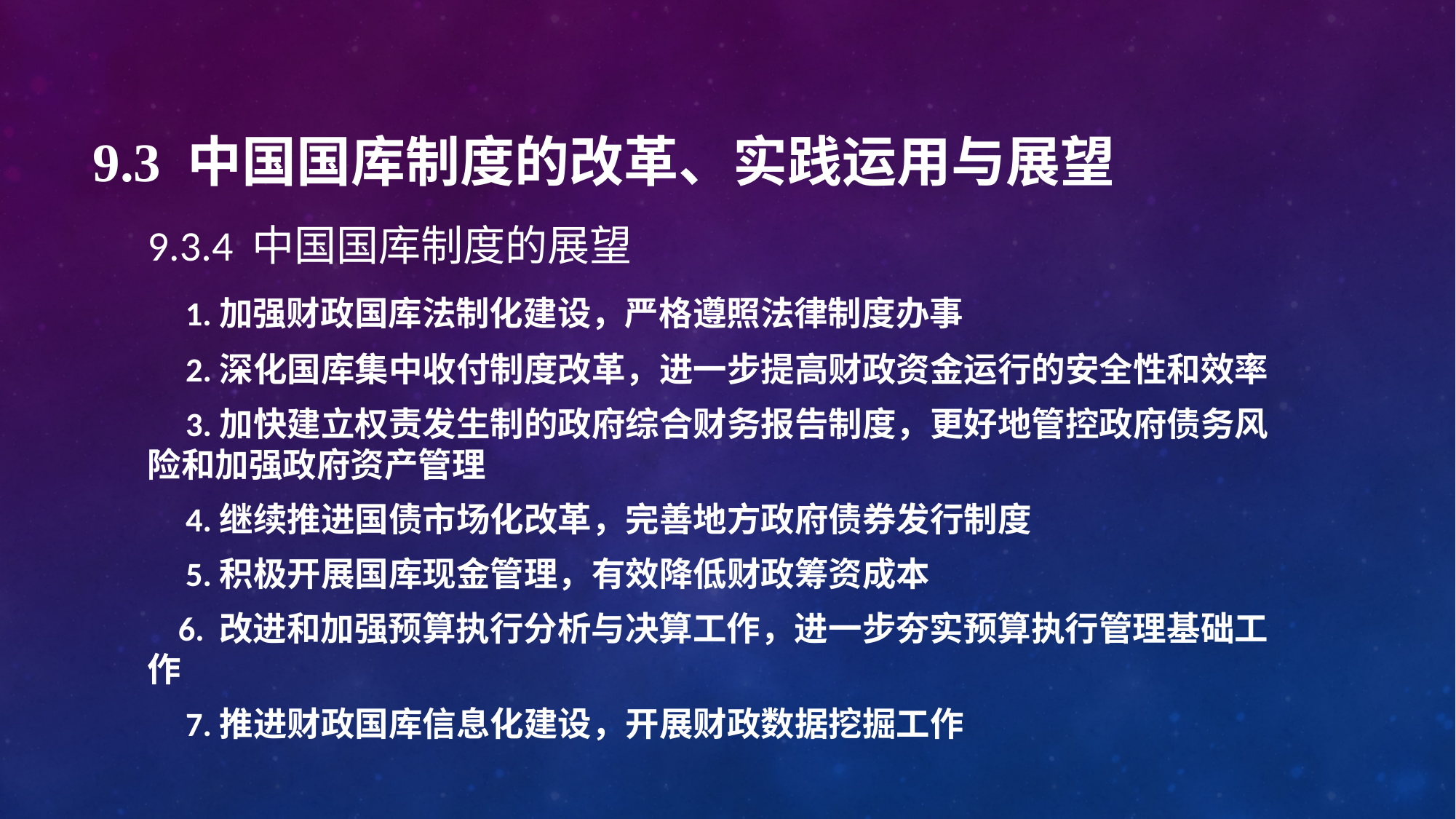

# 9.3 中国国库制度的改革、实践运用与展望
9.3.4 中国国库制度的展望
    1.加强财政国库法制化建设，严格遵照法律制度办事
     2.深化国库集中收付制度改革，进一步提高财政资金运行的安全性和效率
     3.加快建立权责发生制的政府综合财务报告制度，更好地管控政府债务风险和加强政府资产管理
     4.继续推进国债市场化改革，完善地方政府债券发行制度
     5.积极开展国库现金管理，有效降低财政筹资成本
    6. 改进和加强预算执行分析与决算工作，进一步夯实预算执行管理基础工作
     7.推进财政国库信息化建设，开展财政数据挖掘工作